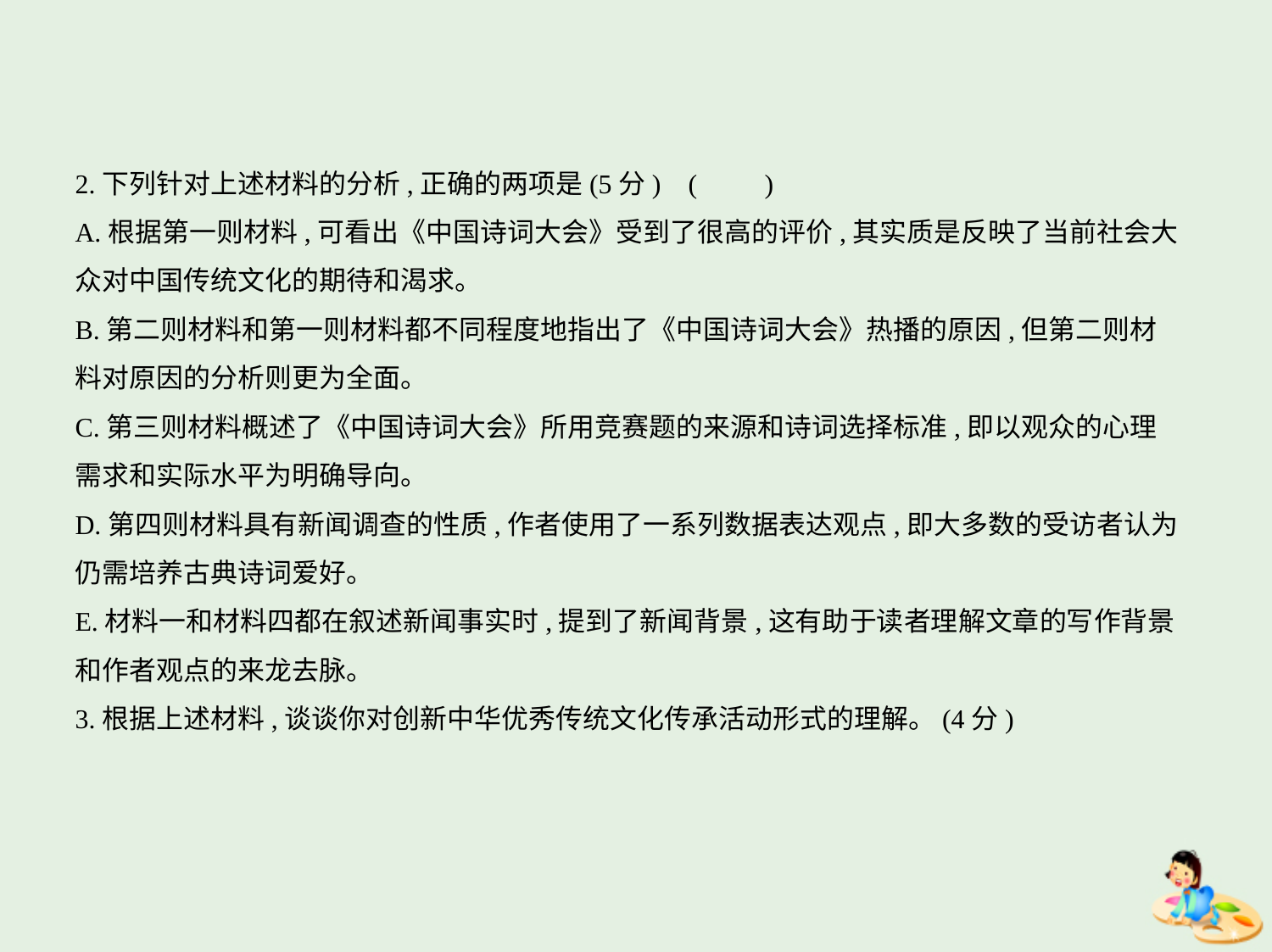

2.下列针对上述材料的分析,正确的两项是(5分) (　　)
A.根据第一则材料,可看出《中国诗词大会》受到了很高的评价,其实质是反映了当前社会大
众对中国传统文化的期待和渴求。
B.第二则材料和第一则材料都不同程度地指出了《中国诗词大会》热播的原因,但第二则材
料对原因的分析则更为全面。
C.第三则材料概述了《中国诗词大会》所用竞赛题的来源和诗词选择标准,即以观众的心理
需求和实际水平为明确导向。
D.第四则材料具有新闻调查的性质,作者使用了一系列数据表达观点,即大多数的受访者认为
仍需培养古典诗词爱好。
E.材料一和材料四都在叙述新闻事实时,提到了新闻背景,这有助于读者理解文章的写作背景
和作者观点的来龙去脉。
3.根据上述材料,谈谈你对创新中华优秀传统文化传承活动形式的理解。(4分)